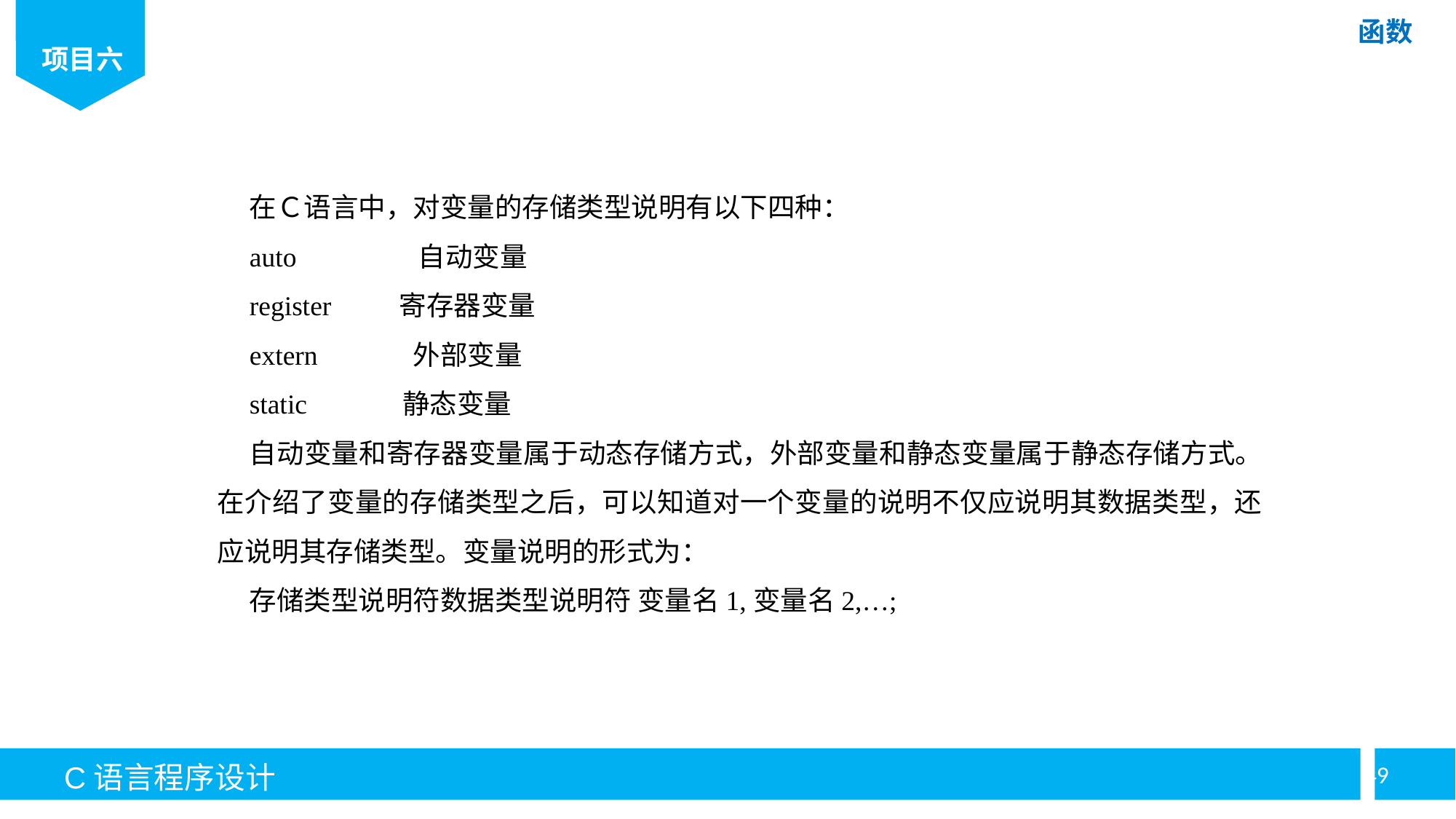

在Ｃ语言中，对变量的存储类型说明有以下四种：
auto　　　　 自动变量
register 　　寄存器变量
extern 　　　外部变量
static 　　　静态变量
自动变量和寄存器变量属于动态存储方式，外部变量和静态变量属于静态存储方式。在介绍了变量的存储类型之后，可以知道对一个变量的说明不仅应说明其数据类型，还应说明其存储类型。变量说明的形式为：
存储类型说明符数据类型说明符 变量名1,变量名2,…;